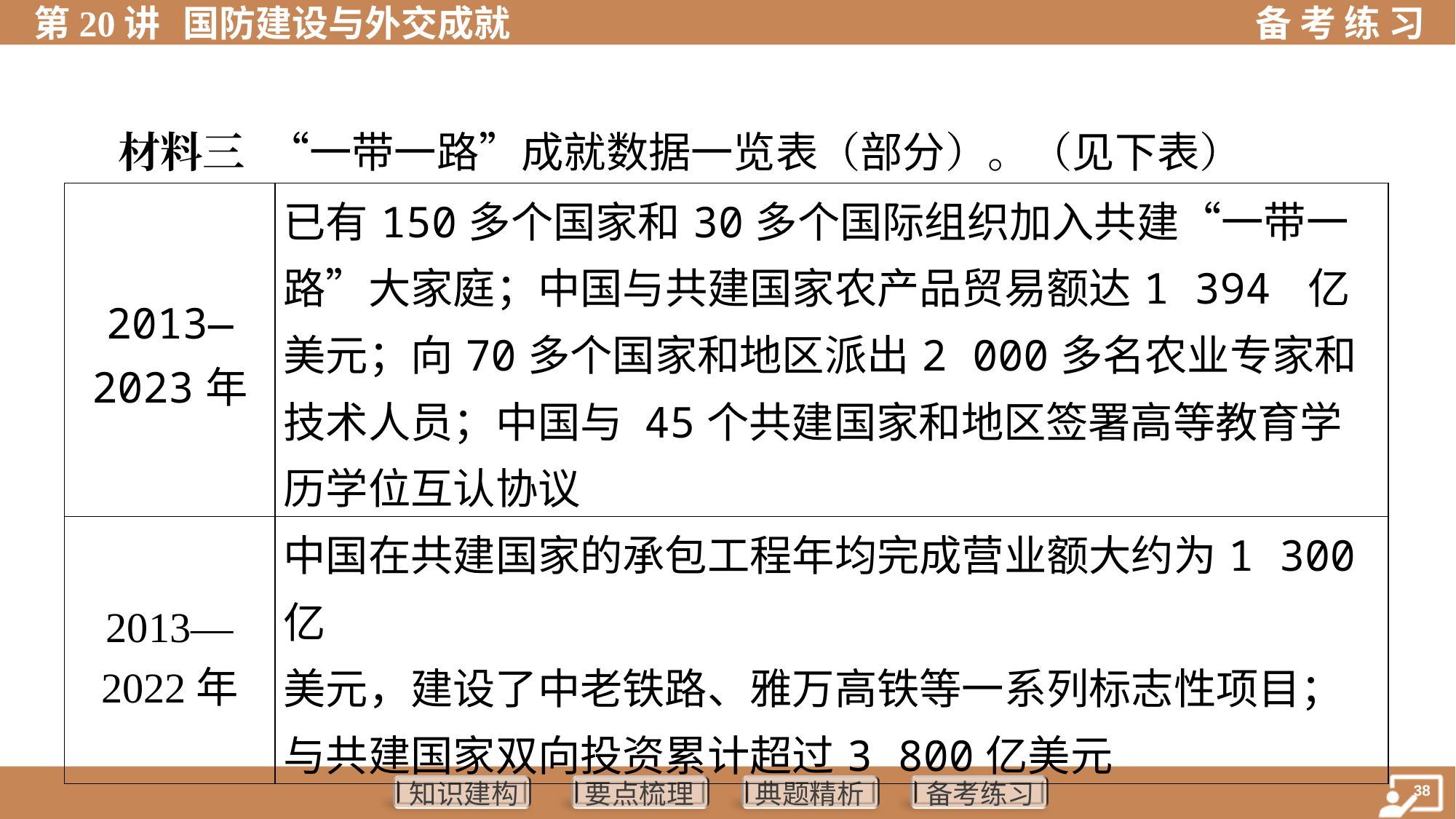

材料三  “一带一路”成就数据一览表（部分）。（见下表）
| 2013— 2023年 | 已有150多个国家和30多个国际组织加入共建“一带一路”大家庭；中国与共建国家农产品贸易额达1 394 亿美元；向70多个国家和地区派出2 000多名农业专家和技术人员；中国与 45个共建国家和地区签署高等教育学历学位互认协议 |
| --- | --- |
| 2013— 2022年 | 中国在共建国家的承包工程年均完成营业额大约为1 300亿 美元，建设了中老铁路、雅万高铁等一系列标志性项目；与共建国家双向投资累计超过3 800亿美元 |